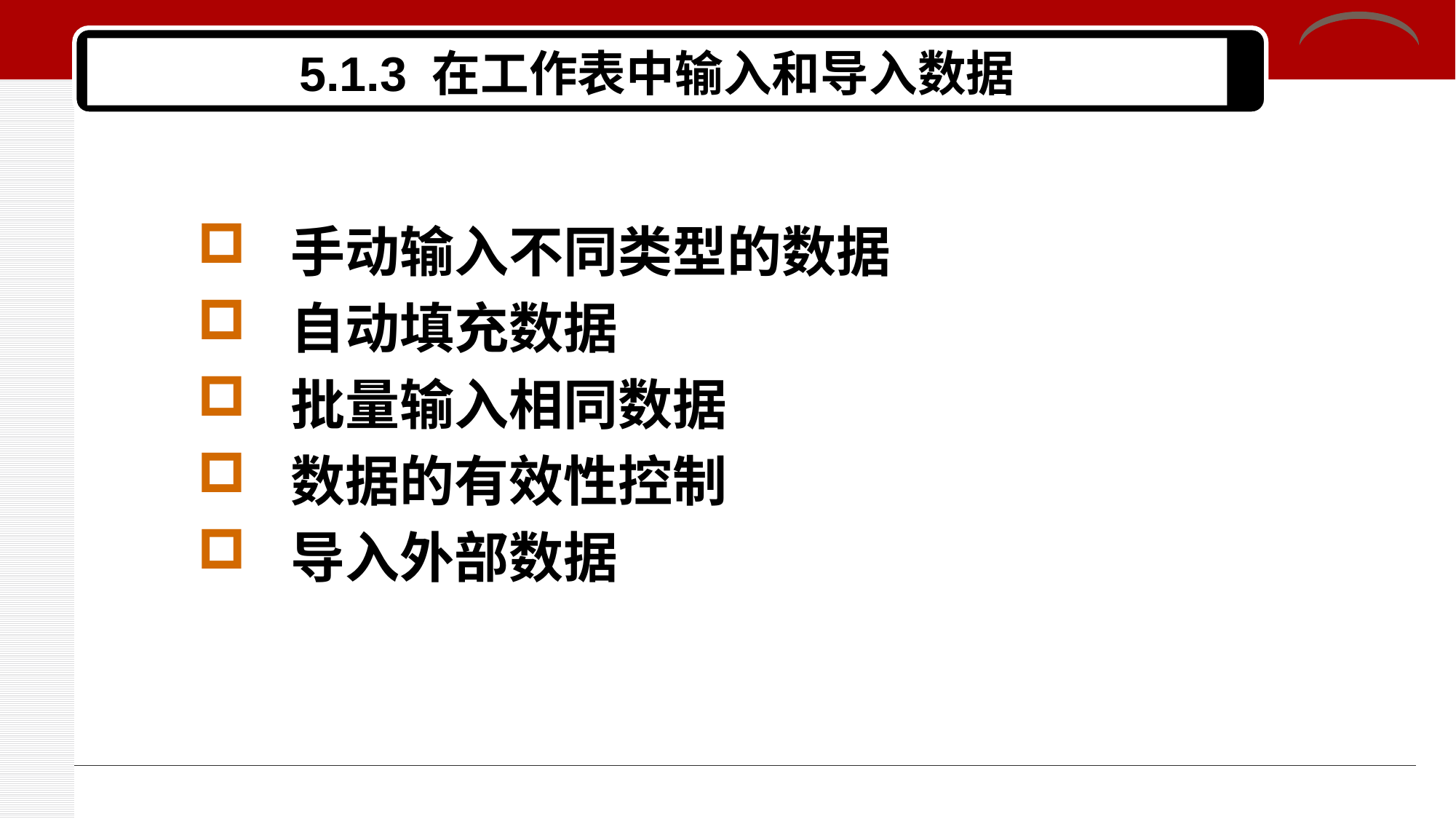

# 5.1.3 在工作表中输入和导入数据
 手动输入不同类型的数据
 自动填充数据
 批量输入相同数据
 数据的有效性控制
 导入外部数据